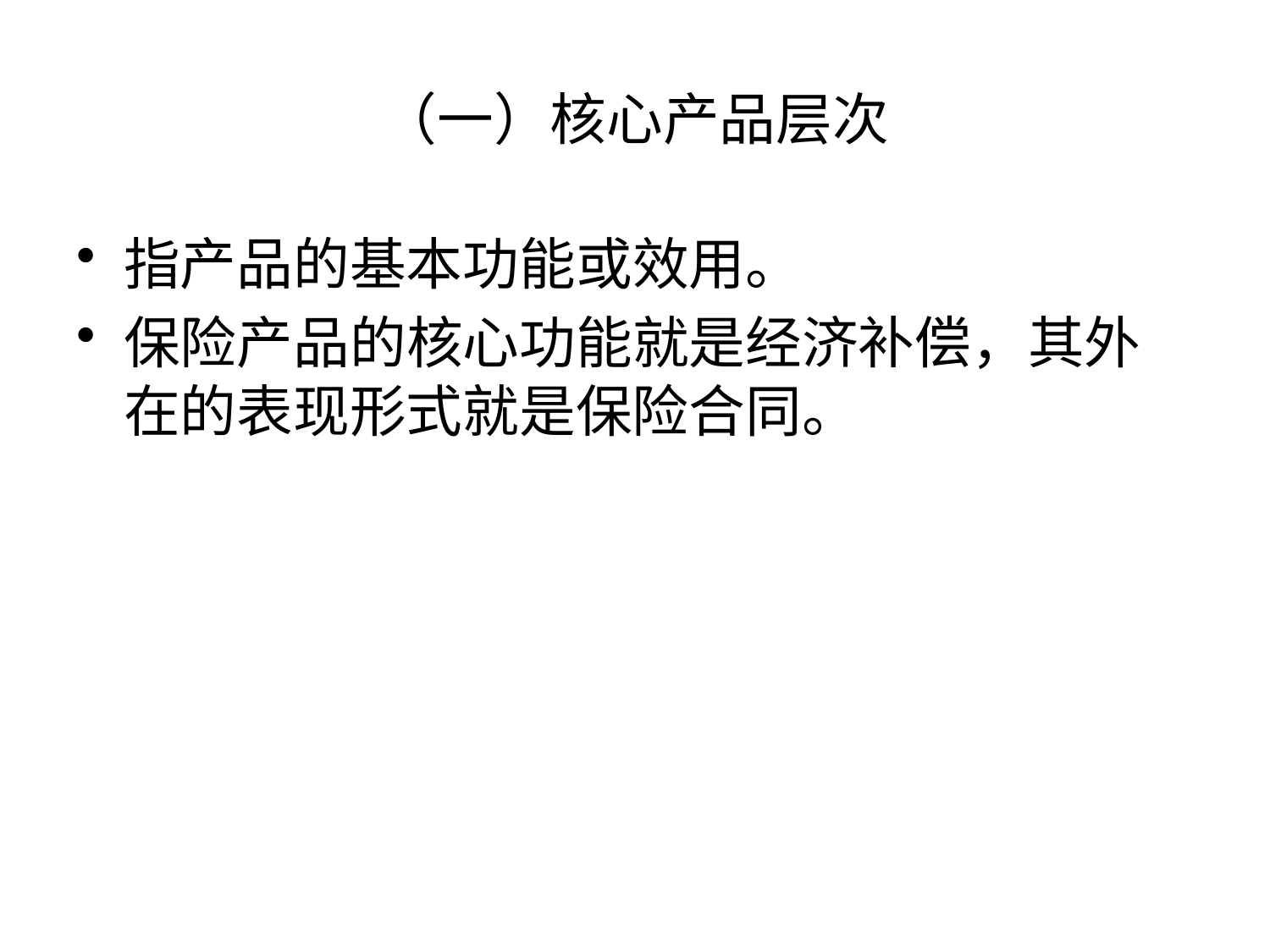

# （一）核心产品层次
指产品的基本功能或效用。
保险产品的核心功能就是经济补偿，其外在的表现形式就是保险合同。